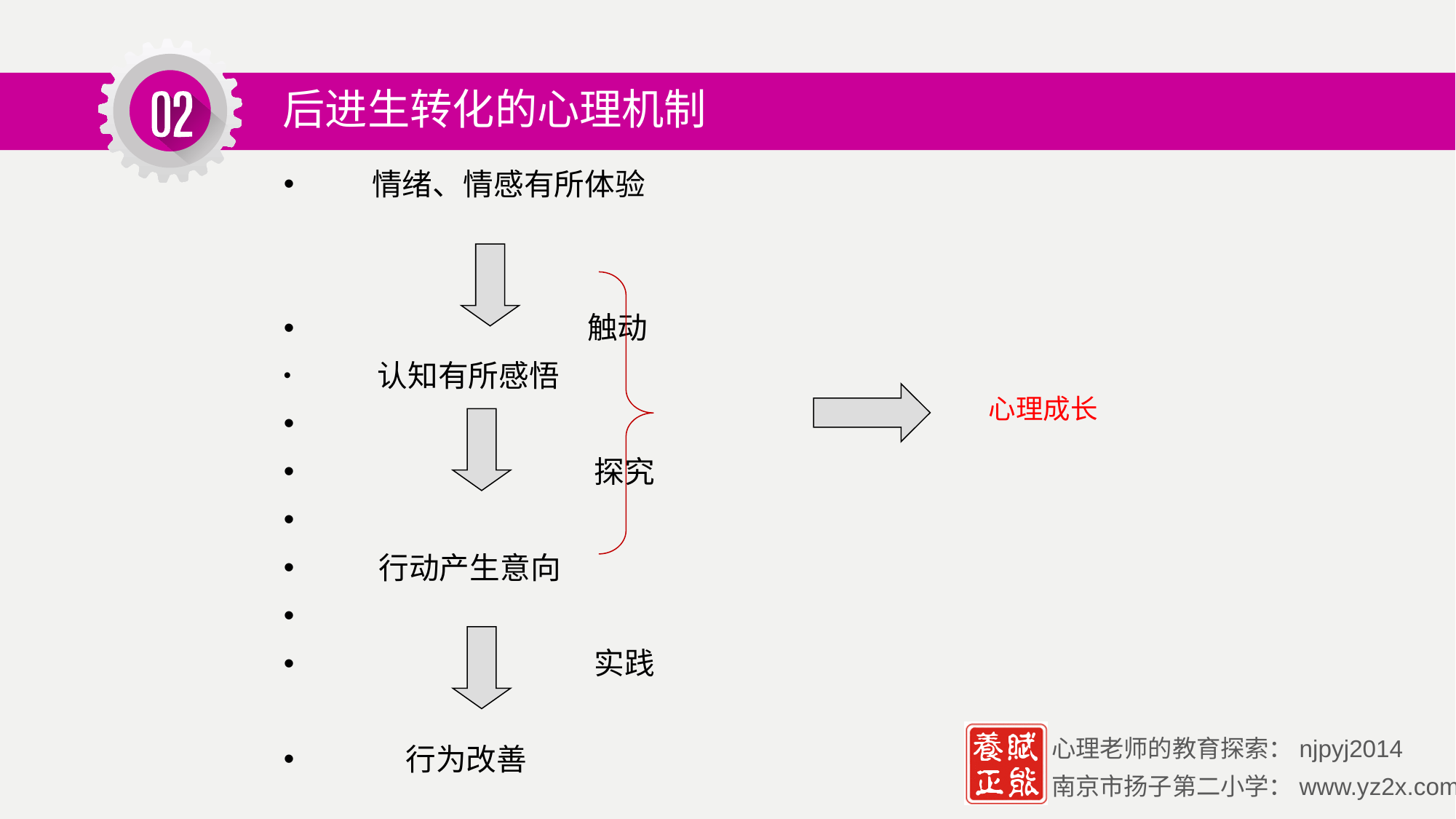

后进生转化的心理机制
        情绪、情感有所体验

                                        触动
             认知有所感悟

                                         探究

         行动产生意向

                                         实践

             行为改善

心理成长